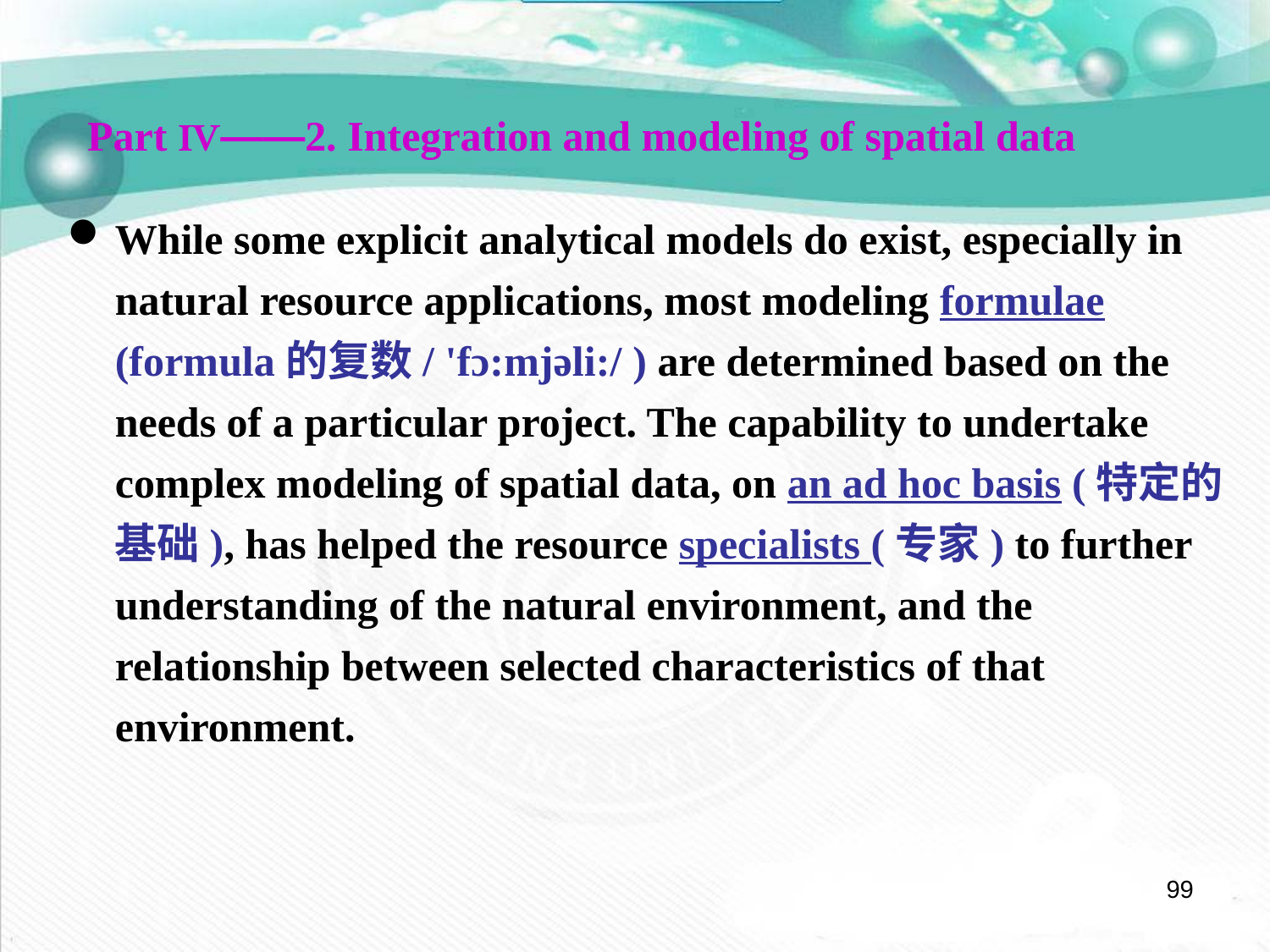

Part Ⅳ——2. Integration and modeling of spatial data
While some explicit analytical models do exist, especially in natural resource applications, most modeling formulae (formula的复数/ 'fɔ:mjəli:/ ) are determined based on the needs of a particular project. The capability to undertake complex modeling of spatial data, on an ad hoc basis (特定的基础), has helped the resource specialists (专家) to further understanding of the natural environment, and the relationship between selected characteristics of that environment.
99